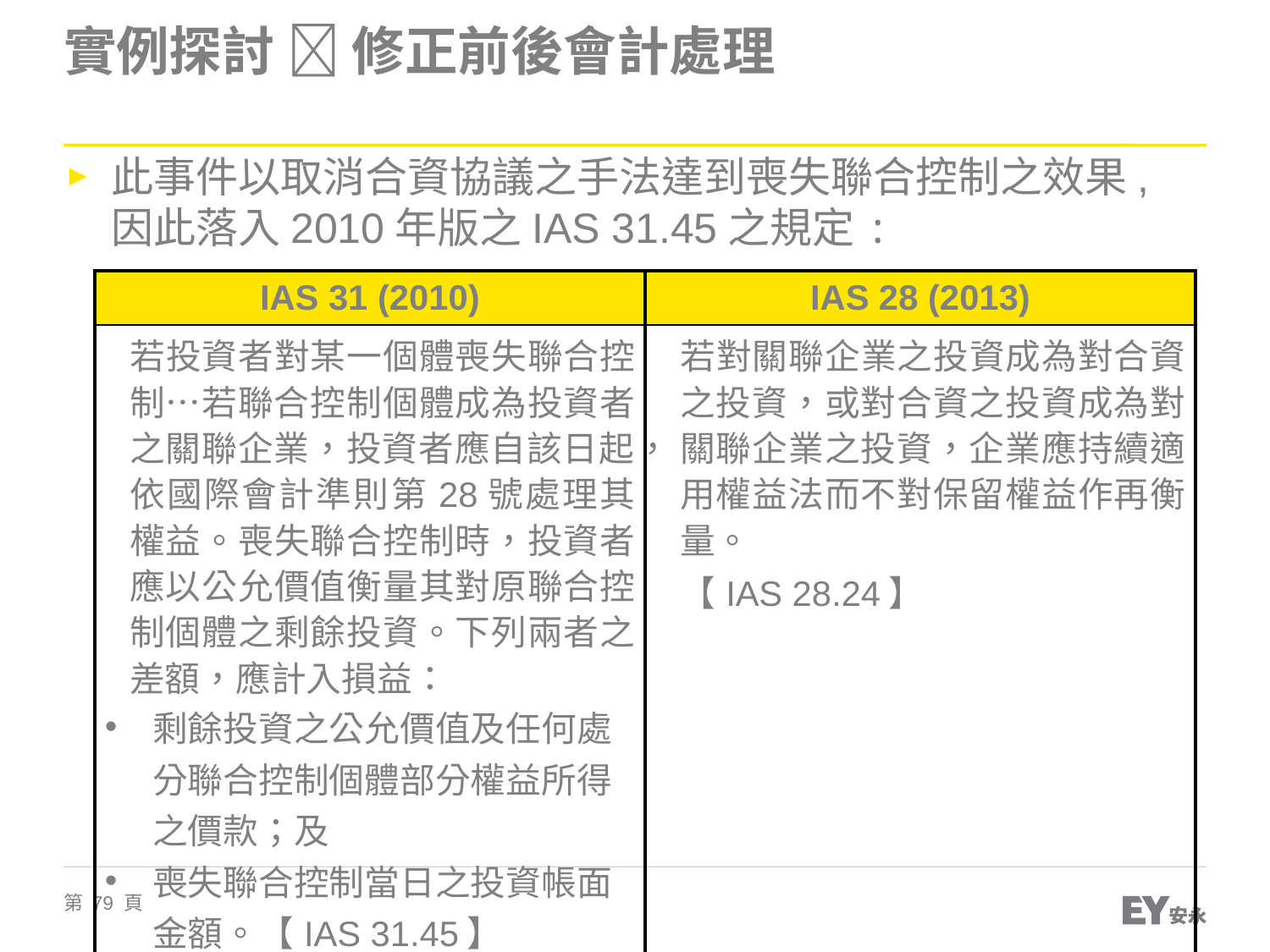

# 實例探討 − 修正前後會計處理
此事件以取消合資協議之手法達到喪失聯合控制之效果, 因此落入2010年版之IAS 31.45之規定:

| IAS 31 (2010) | IAS 28 (2013) |
| --- | --- |
| 若投資者對某一個體喪失聯合控制…若聯合控制個體成為投資者之關聯企業，投資者應自該日起，依國際會計準則第28號處理其權益。喪失聯合控制時，投資者應以公允價值衡量其對原聯合控制個體之剩餘投資。下列兩者之差額，應計入損益： 剩餘投資之公允價值及任何處分聯合控制個體部分權益所得之價款；及 喪失聯合控制當日之投資帳面金額。【IAS 31.45】 | 若對關聯企業之投資成為對合資之投資，或對合資之投資成為對關聯企業之投資，企業應持續適用權益法而不對保留權益作再衡量。 【IAS 28.24】 |